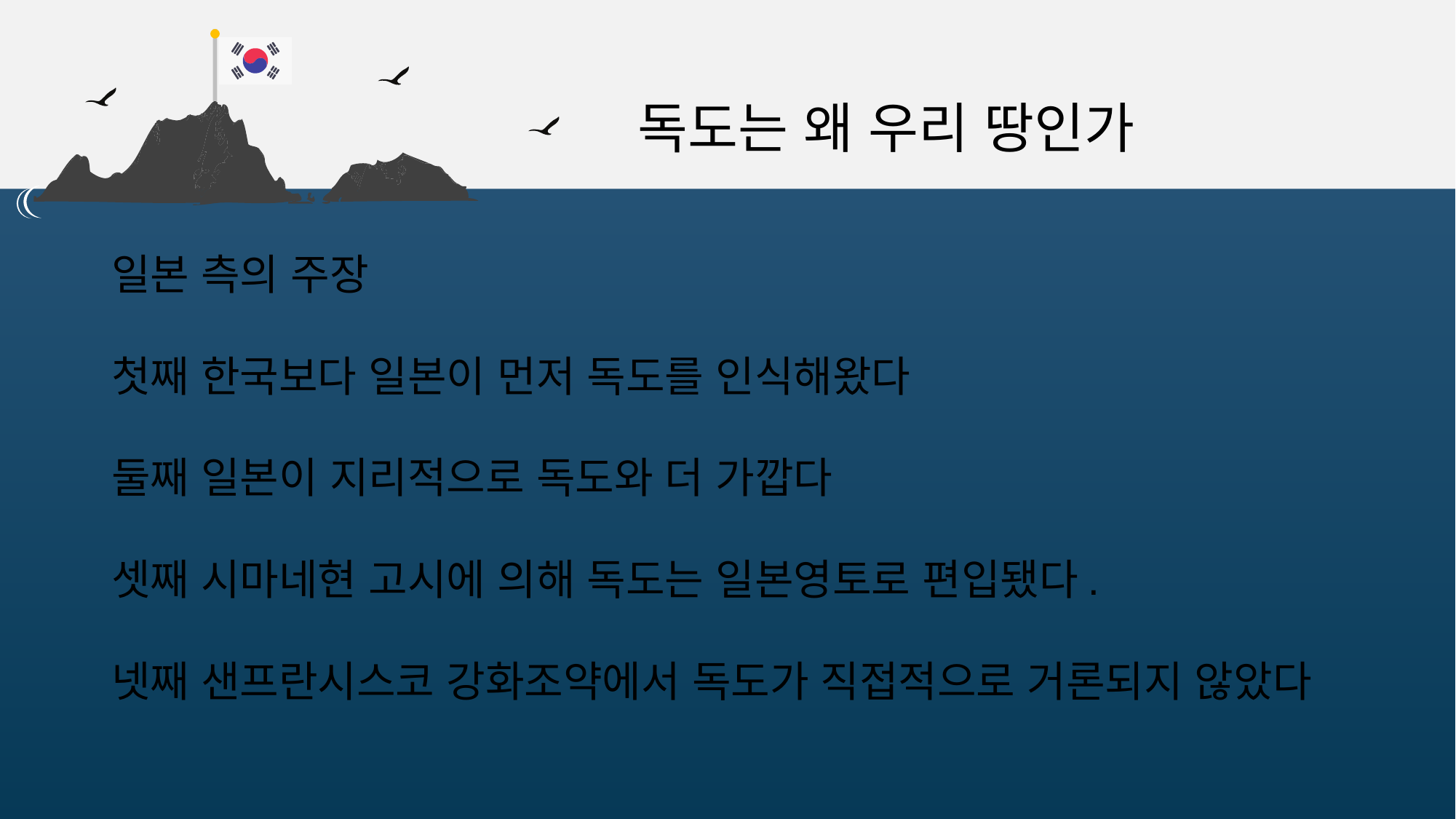

독도는 왜 우리 땅인가

일본 측의 주장

첫째 한국보다 일본이 먼저 독도를 인식해왔다

둘째 일본이 지리적으로 독도와 더 가깝다

셋째 시마네현 고시에 의해 독도는 일본영토로 편입됐다.

넷째 샌프란시스코 강화조약에서 독도가 직접적으로 거론되지 않았다